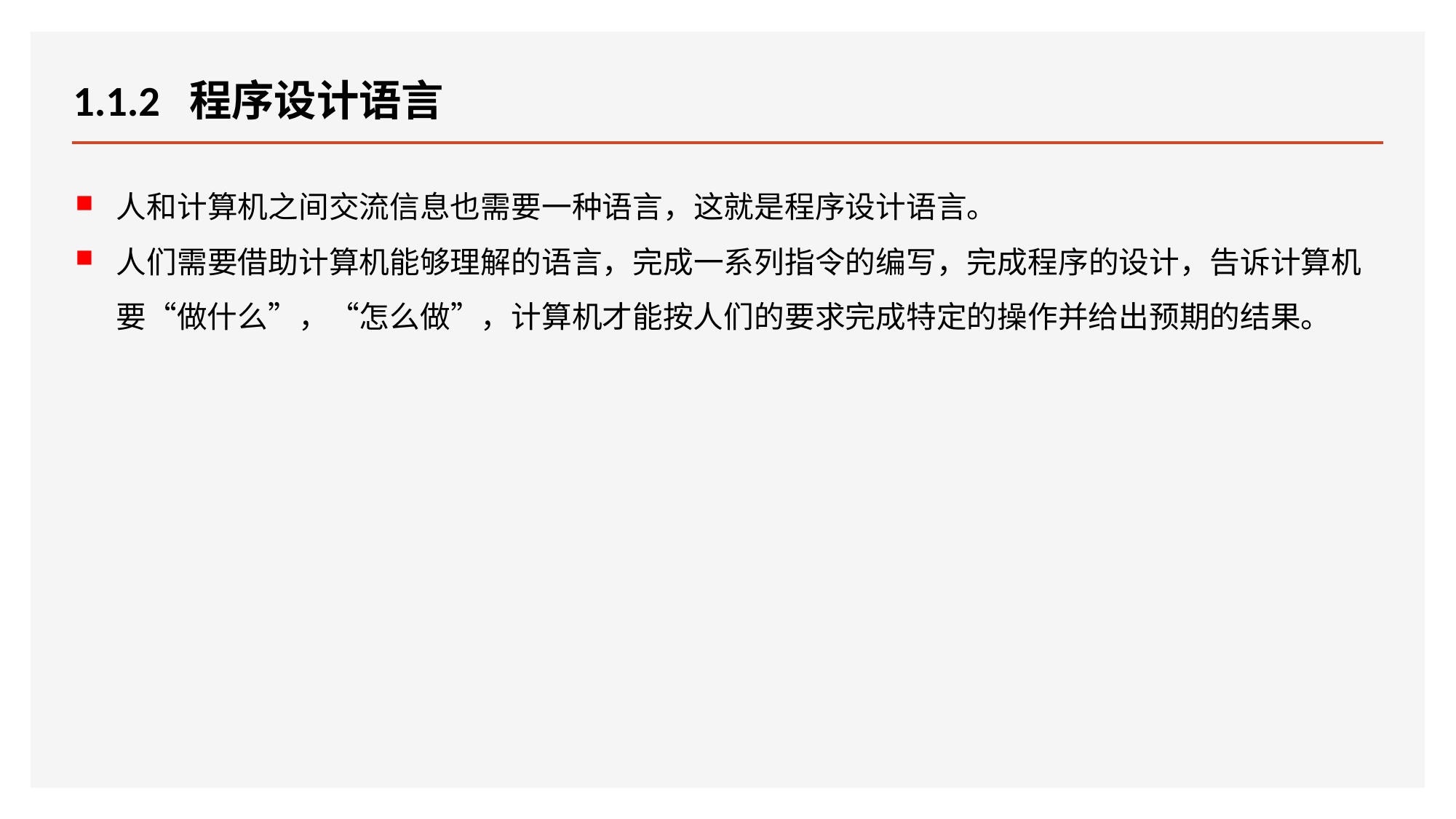

# 1.1.2  程序设计语言
人和计算机之间交流信息也需要一种语言，这就是程序设计语言。
人们需要借助计算机能够理解的语言，完成一系列指令的编写，完成程序的设计，告诉计算机要“做什么”，“怎么做”，计算机才能按人们的要求完成特定的操作并给出预期的结果。